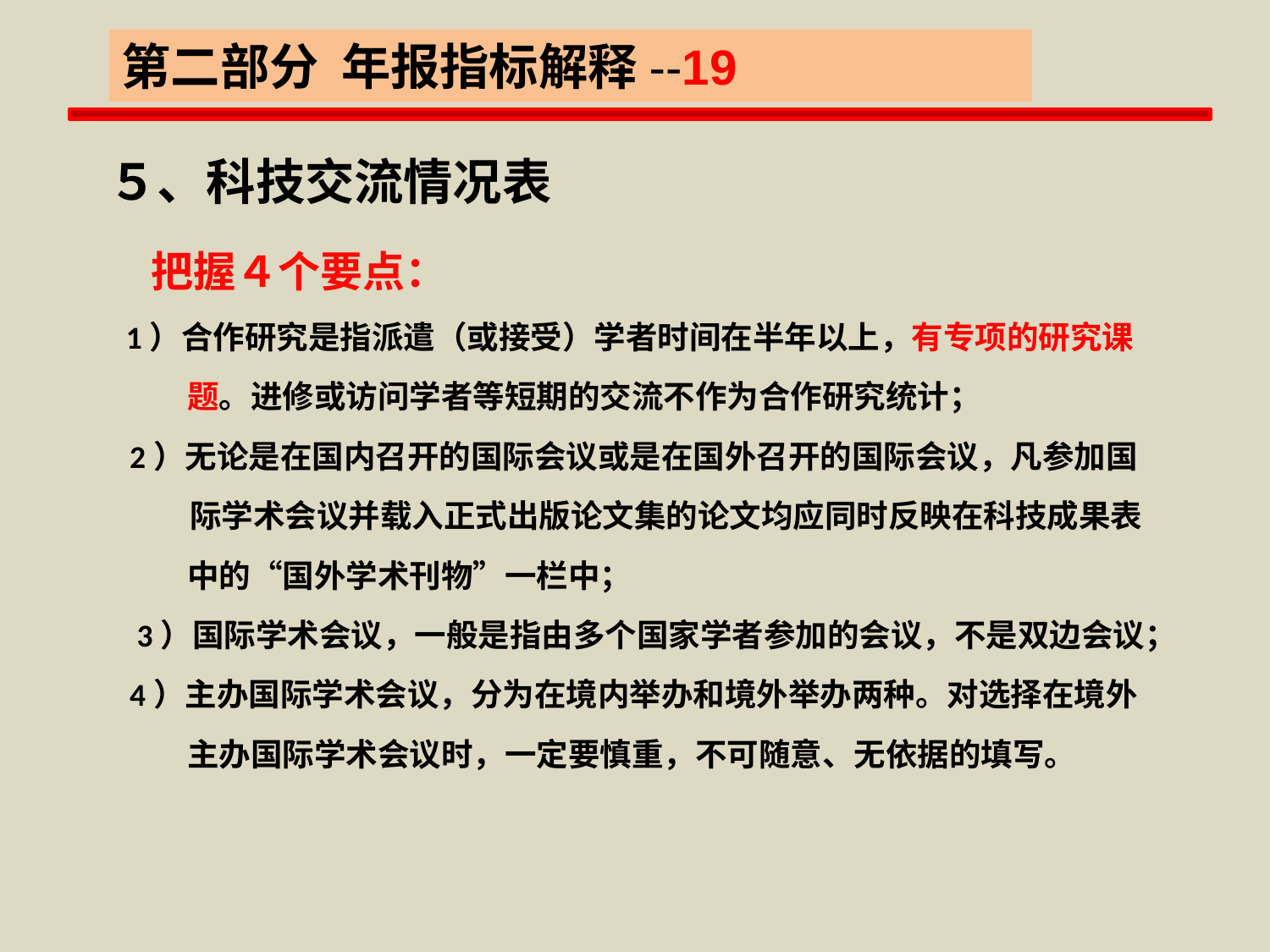

第二部分  年报指标解释--19

５、科技交流情况表

     把握４个要点：
1）合作研究是指派遣（或接受）学者时间在半年以上，有专项的研究课
          题。进修或访问学者等短期的交流不作为合作研究统计；
 2）无论是在国内召开的国际会议或是在国外召开的国际会议，凡参加国
         际学术会议并载入正式出版论文集的论文均应同时反映在科技成果表
          中的“国外学术刊物”一栏中；
   3）国际学术会议，一般是指由多个国家学者参加的会议，不是双边会议；
 4）主办国际学术会议，分为在境内举办和境外举办两种。对选择在境外
          主办国际学术会议时，一定要慎重，不可随意、无依据的填写。